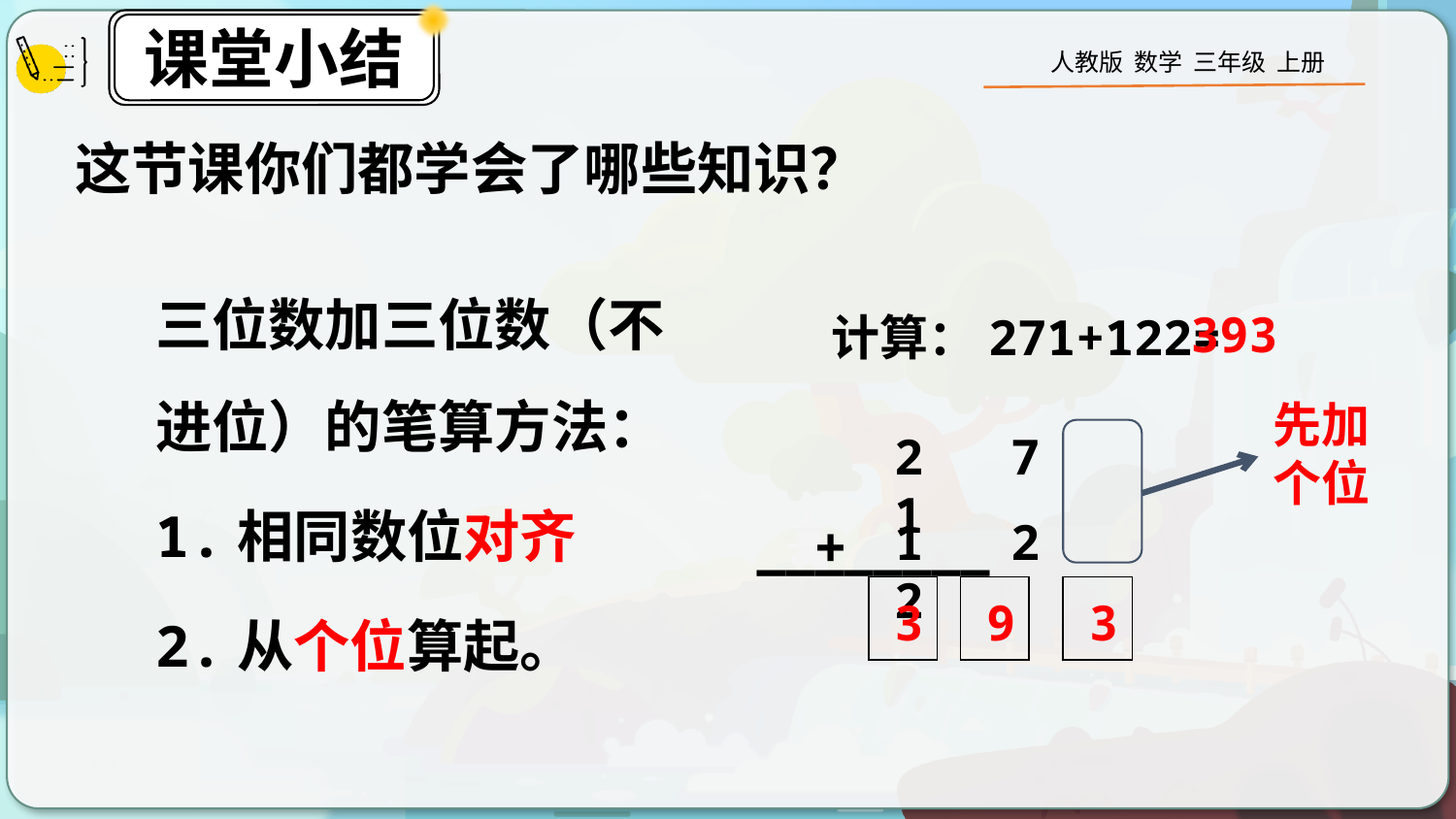

这节课你们都学会了哪些知识？
三位数加三位数（不进位）的笔算方法：
1.相同数位对齐
2.从个位算起。
393
计算：271+122=
先加
个位
2   7   1

+
1   2   2
————————

3
9
3